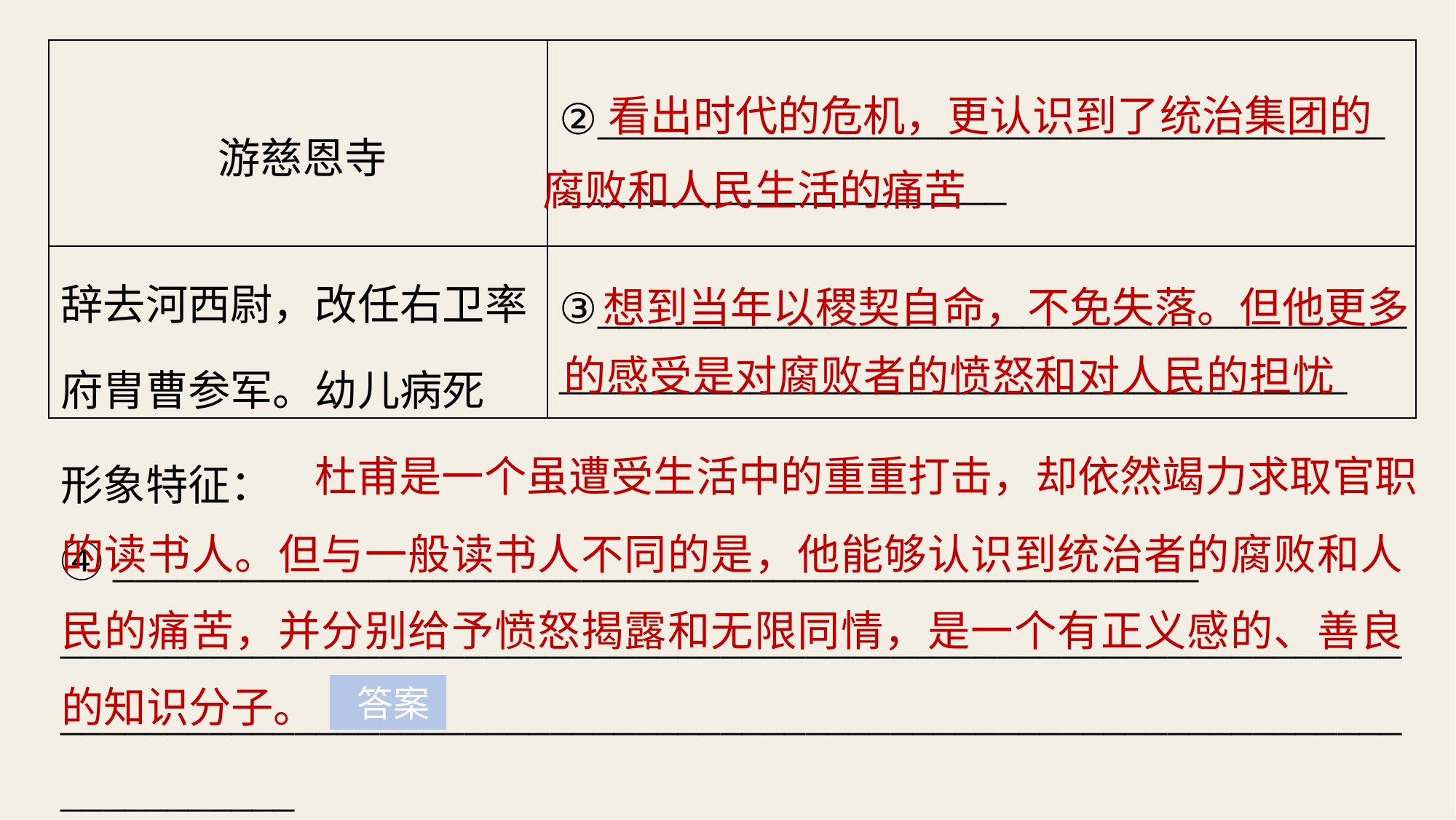

| 游慈恩寺 | ②\_\_\_\_\_\_\_\_\_\_\_\_\_\_\_\_\_\_\_\_\_\_\_\_\_\_\_\_\_\_\_\_\_\_\_\_\_ \_\_\_\_\_\_\_\_\_\_\_\_\_\_\_\_\_\_\_\_\_ |
| --- | --- |
| 辞去河西尉，改任右卫率 府胄曹参军。幼儿病死 | ③\_\_\_\_\_\_\_\_\_\_\_\_\_\_\_\_\_\_\_\_\_\_\_\_\_\_\_\_\_\_\_\_\_\_\_\_\_\_ \_\_\_\_\_\_\_\_\_\_\_\_\_\_\_\_\_\_\_\_\_\_\_\_\_\_\_\_\_\_\_\_\_\_\_\_\_ |
看出时代的危机，更认识到了统治集团的
腐败和人民生活的痛苦
想到当年以稷契自命，不免失落。但他更多
的感受是对腐败者的愤怒和对人民的担忧
杜甫是一个虽遭受生活中的重重打击，却依然竭力求取官职
形象特征：④___________________________________________________
_________________________________________________________________________________________________________________________________________
的读书人。但与一般读书人不同的是，他能够认识到统治者的腐败和人民的痛苦，并分别给予愤怒揭露和无限同情，是一个有正义感的、善良的知识分子。
 答案